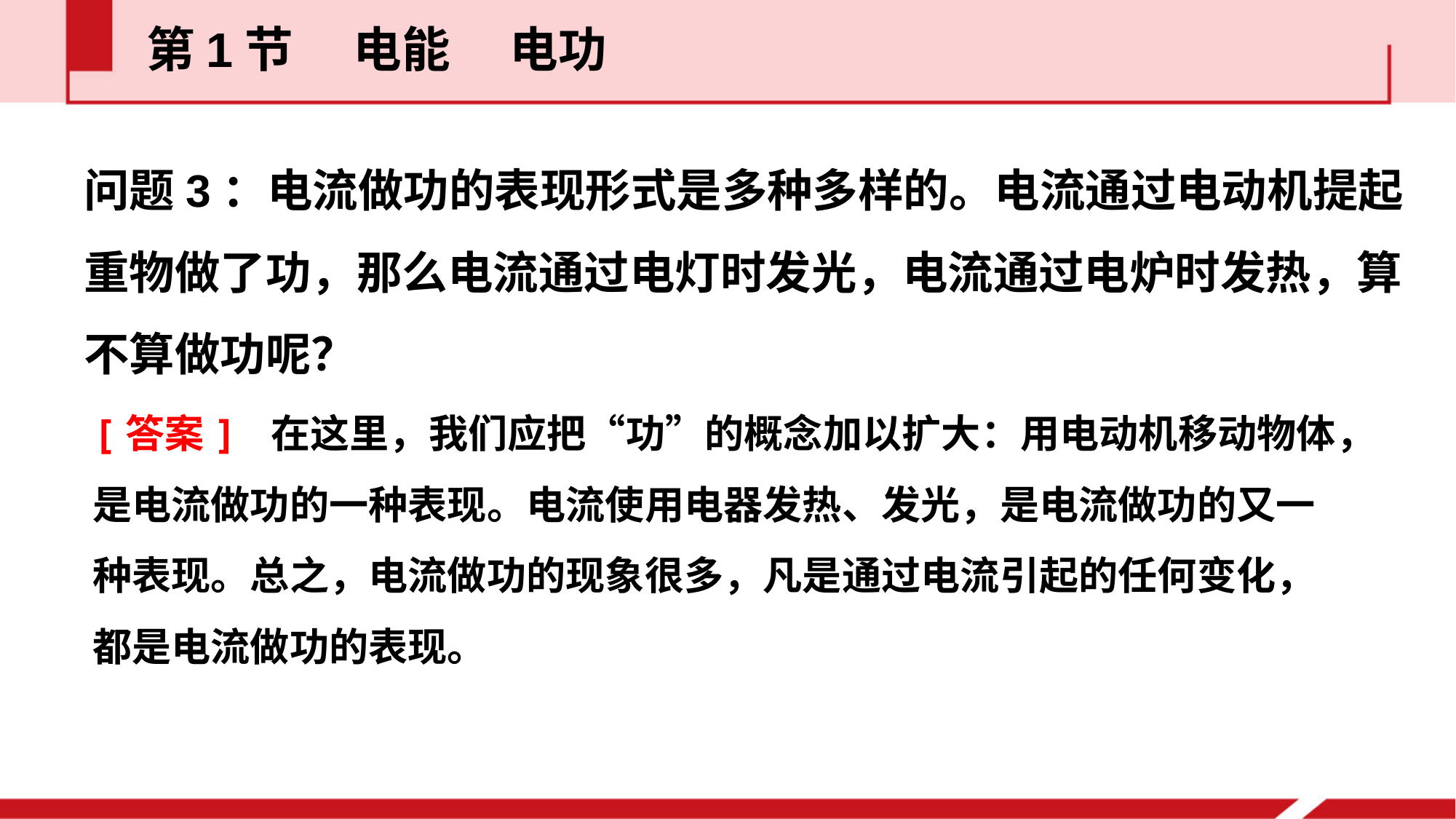

第1节  电能  电功
问题3：电流做功的表现形式是多种多样的。电流通过电动机提起重物做了功，那么电流通过电灯时发光，电流通过电炉时发热，算不算做功呢？
[答案] 在这里，我们应把“功”的概念加以扩大：用电动机移动物体，是电流做功的一种表现。电流使用电器发热、发光，是电流做功的又一种表现。总之，电流做功的现象很多，凡是通过电流引起的任何变化，都是电流做功的表现。